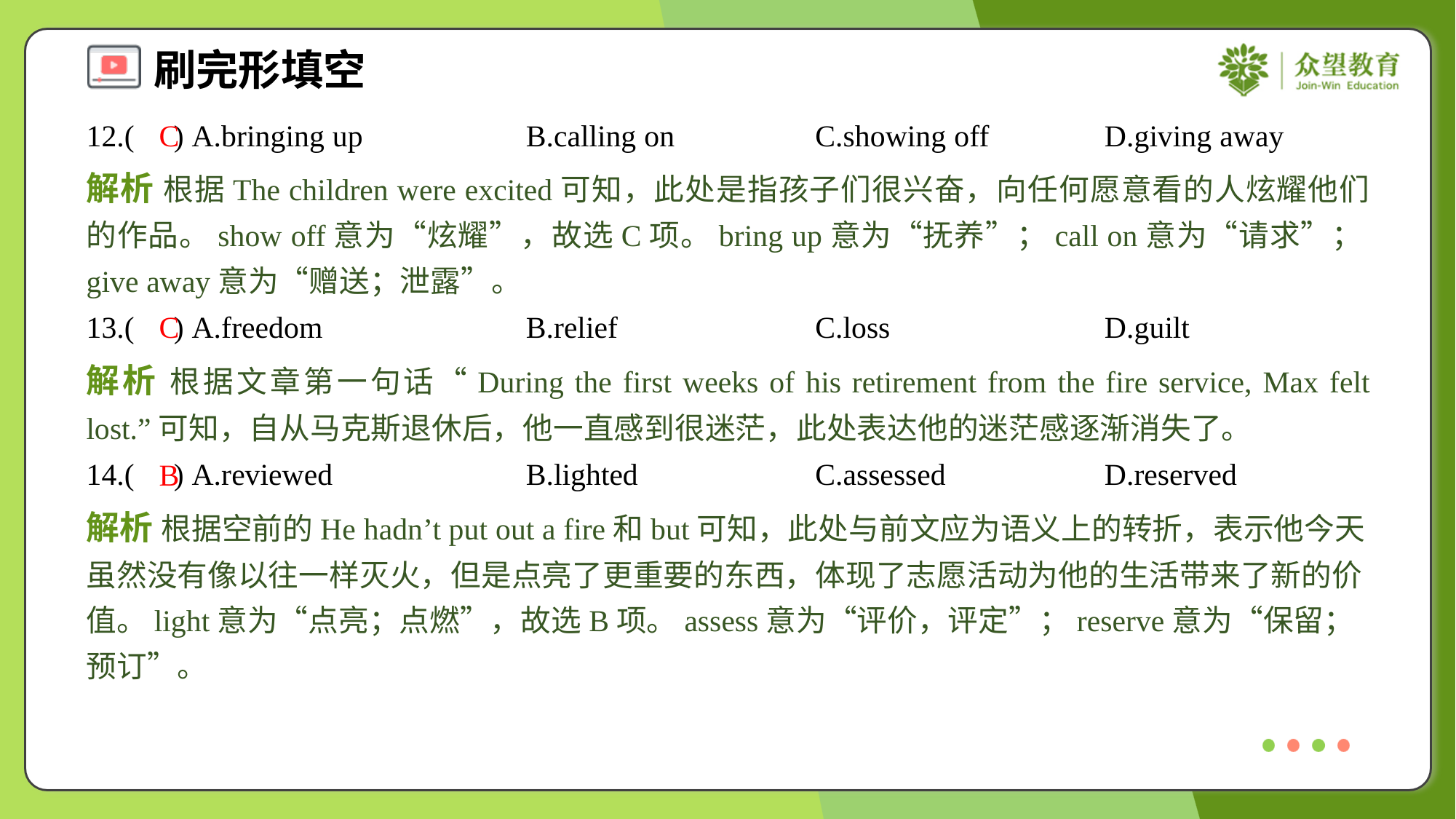

12.(     ) A.bringing up	B.calling on	C.showing off	D.giving away
C
解析 根据The children were excited可知，此处是指孩子们很兴奋，向任何愿意看的人炫耀他们的作品。show off意为“炫耀”，故选C项。bring up意为“抚养”；call on意为“请求”；give away意为“赠送；泄露”。
13.(     ) A.freedom	B.relief	C.loss	D.guilt
C
解析 根据文章第一句话“During the first weeks of his retirement from the fire service, Max felt lost.”可知，自从马克斯退休后，他一直感到很迷茫，此处表达他的迷茫感逐渐消失了。
14.(     ) A.reviewed	B.lighted	C.assessed	D.reserved
B
解析 根据空前的He hadn’t put out a fire和but可知，此处与前文应为语义上的转折，表示他今天虽然没有像以往一样灭火，但是点亮了更重要的东西，体现了志愿活动为他的生活带来了新的价值。light意为“点亮；点燃”，故选B项。assess意为“评价，评定”；reserve意为“保留；预订”。